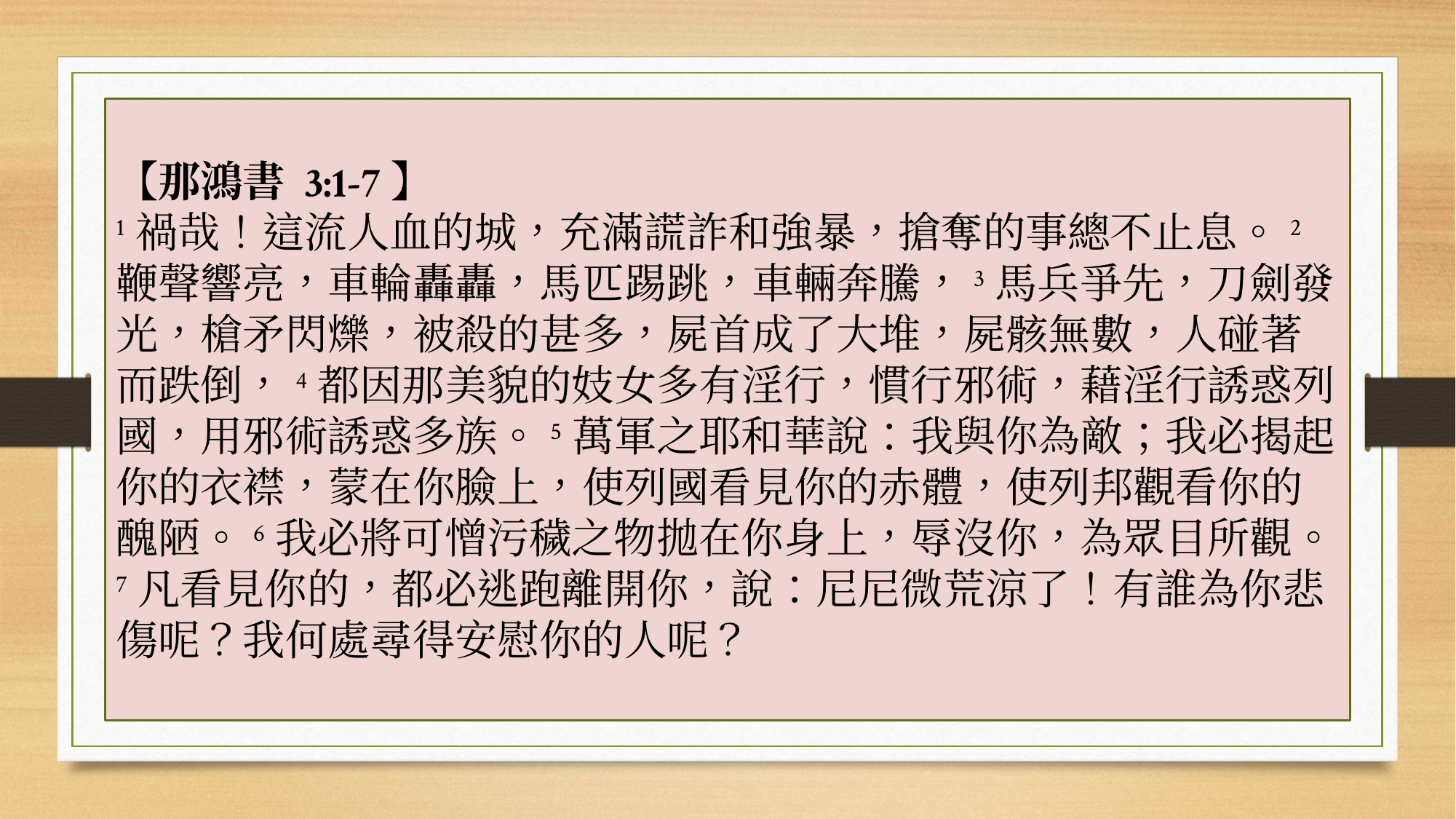

【那鴻書 3:1-7】
1禍哉！這流人血的城，充滿謊詐和強暴，搶奪的事總不止息。2鞭聲響亮，車輪轟轟，馬匹踢跳，車輛奔騰，3馬兵爭先，刀劍發光，槍矛閃爍，被殺的甚多，屍首成了大堆，屍骸無數，人碰著而跌倒，4都因那美貌的妓女多有淫行，慣行邪術，藉淫行誘惑列國，用邪術誘惑多族。5萬軍之耶和華說：我與你為敵；我必揭起你的衣襟，蒙在你臉上，使列國看見你的赤體，使列邦觀看你的醜陋。6我必將可憎污穢之物拋在你身上，辱沒你，為眾目所觀。7凡看見你的，都必逃跑離開你，說：尼尼微荒涼了！有誰為你悲傷呢？我何處尋得安慰你的人呢？
#